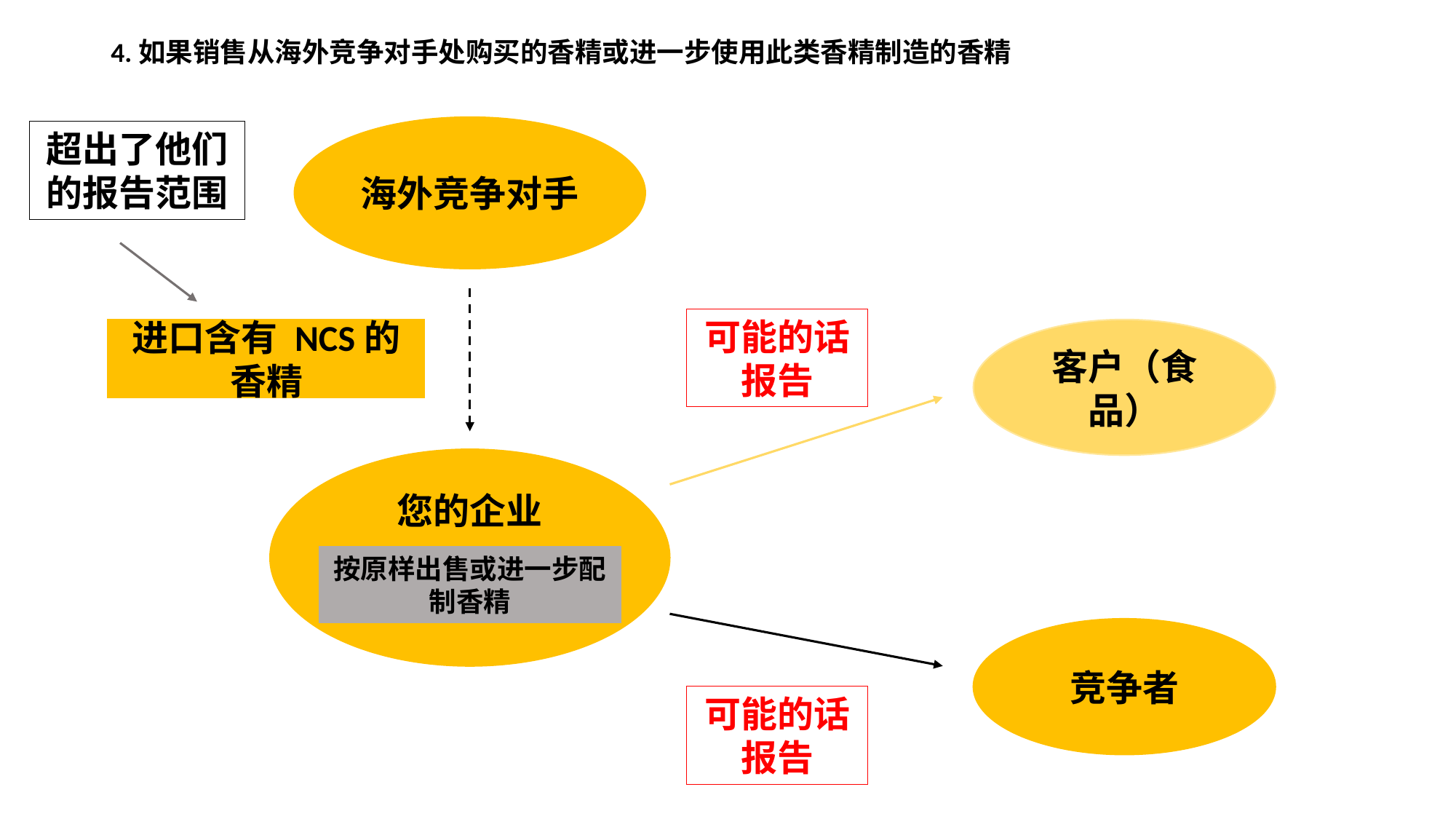

4.如果销售从海外竞争对手处购买的香精或进一步使用此类香精制造的香精
海外竞争对手
超出了他们的报告范围
可能的话报告
进口含有 NCS的香精
客户（食品）

您的企业
按原样出售或进一步配制香精
竞争者
可能的话报告